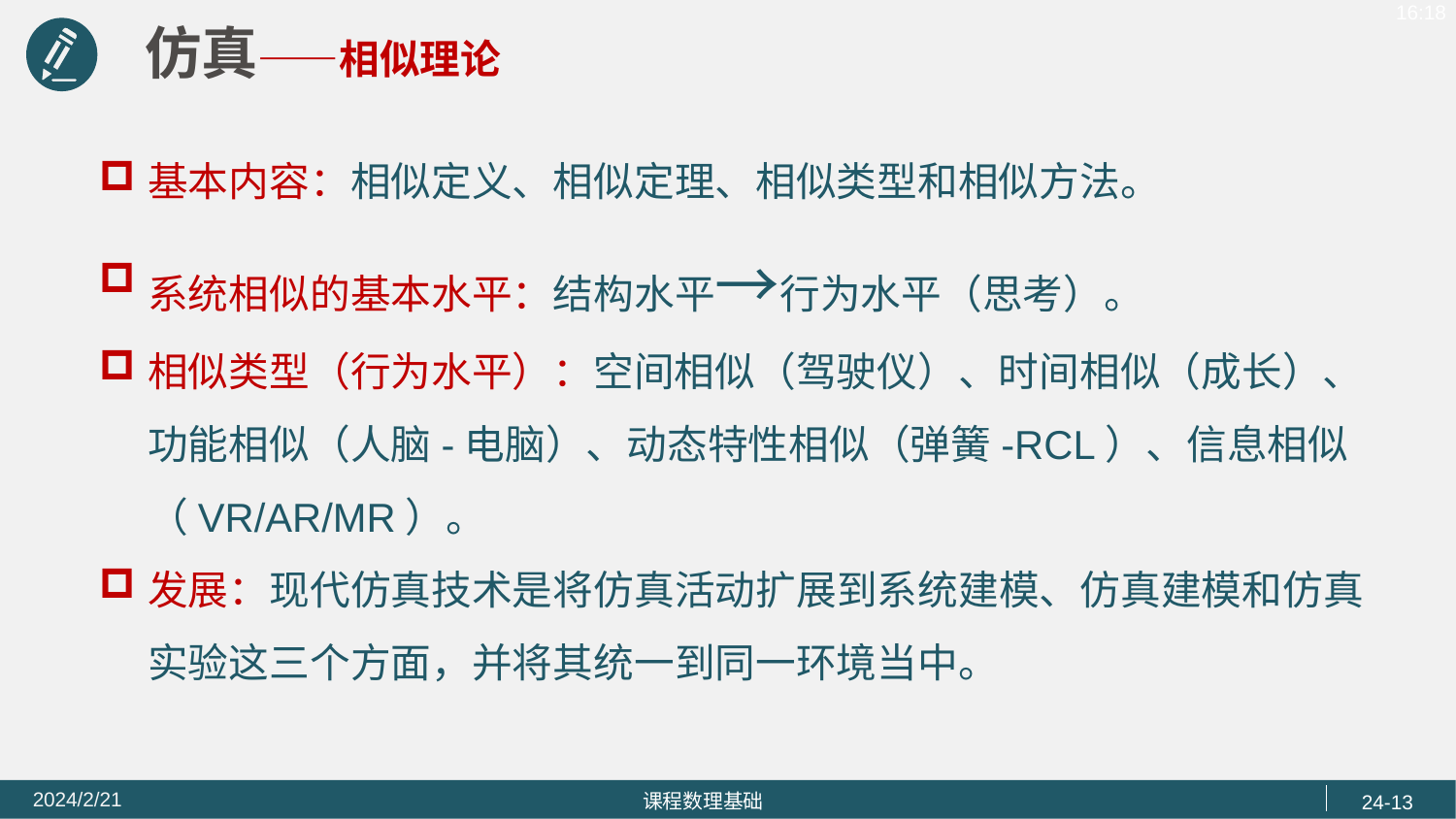

仿真——相似理论

基本内容：相似定义、相似定理、相似类型和相似方法。
系统相似的基本水平：结构水平→行为水平（思考）。
相似类型（行为水平）：空间相似（驾驶仪）、时间相似（成长）、功能相似（人脑-电脑）、动态特性相似（弹簧-RCL）、信息相似（VR/AR/MR）。
发展：现代仿真技术是将仿真活动扩展到系统建模、仿真建模和仿真实验这三个方面，并将其统一到同一环境当中。